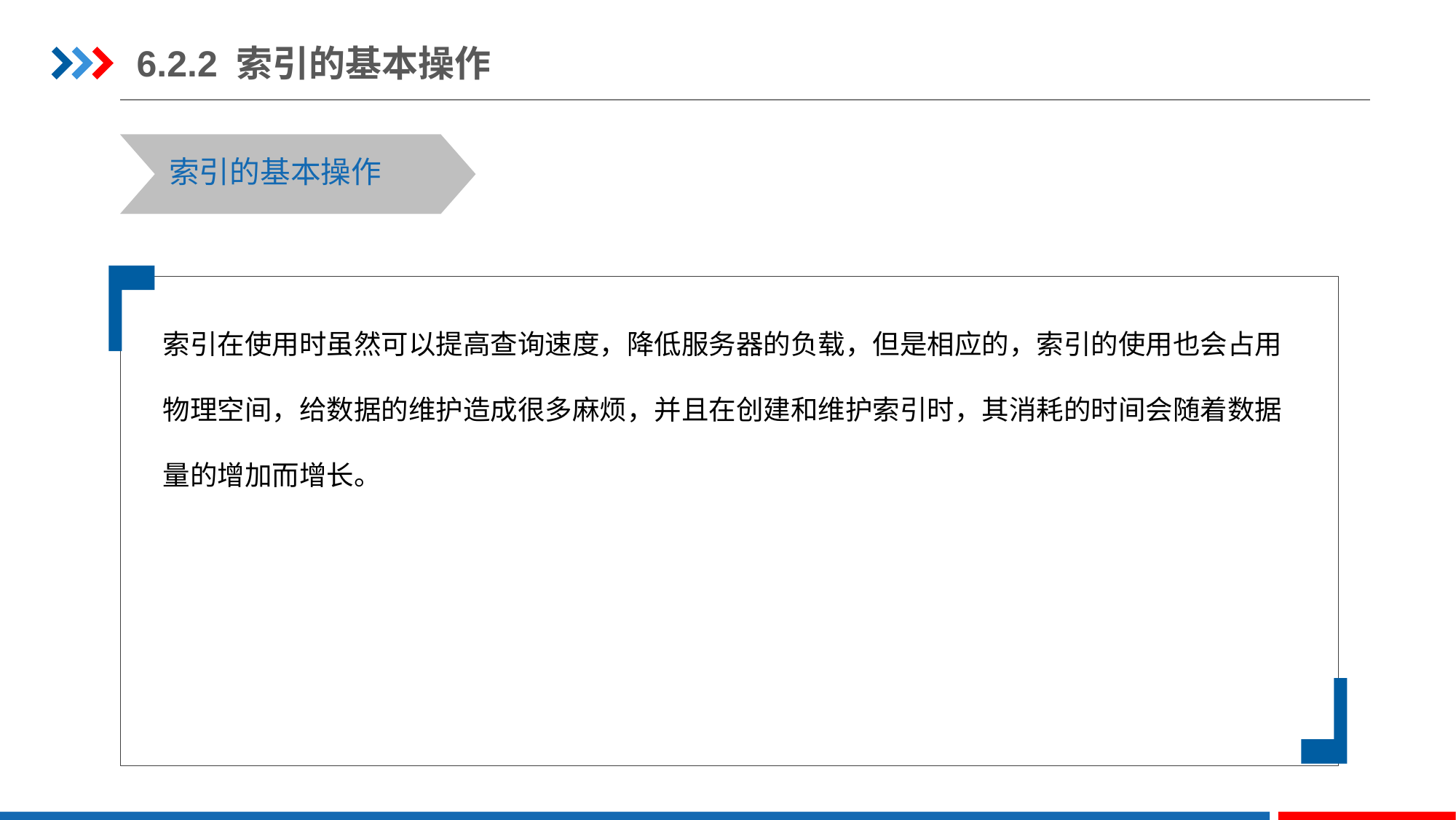

6.2.2 索引的基本操作

索引的基本操作

索引在使用时虽然可以提高查询速度，降低服务器的负载，但是相应的，索引的使用也会占用物理空间，给数据的维护造成很多麻烦，并且在创建和维护索引时，其消耗的时间会随着数据量的增加而增长。